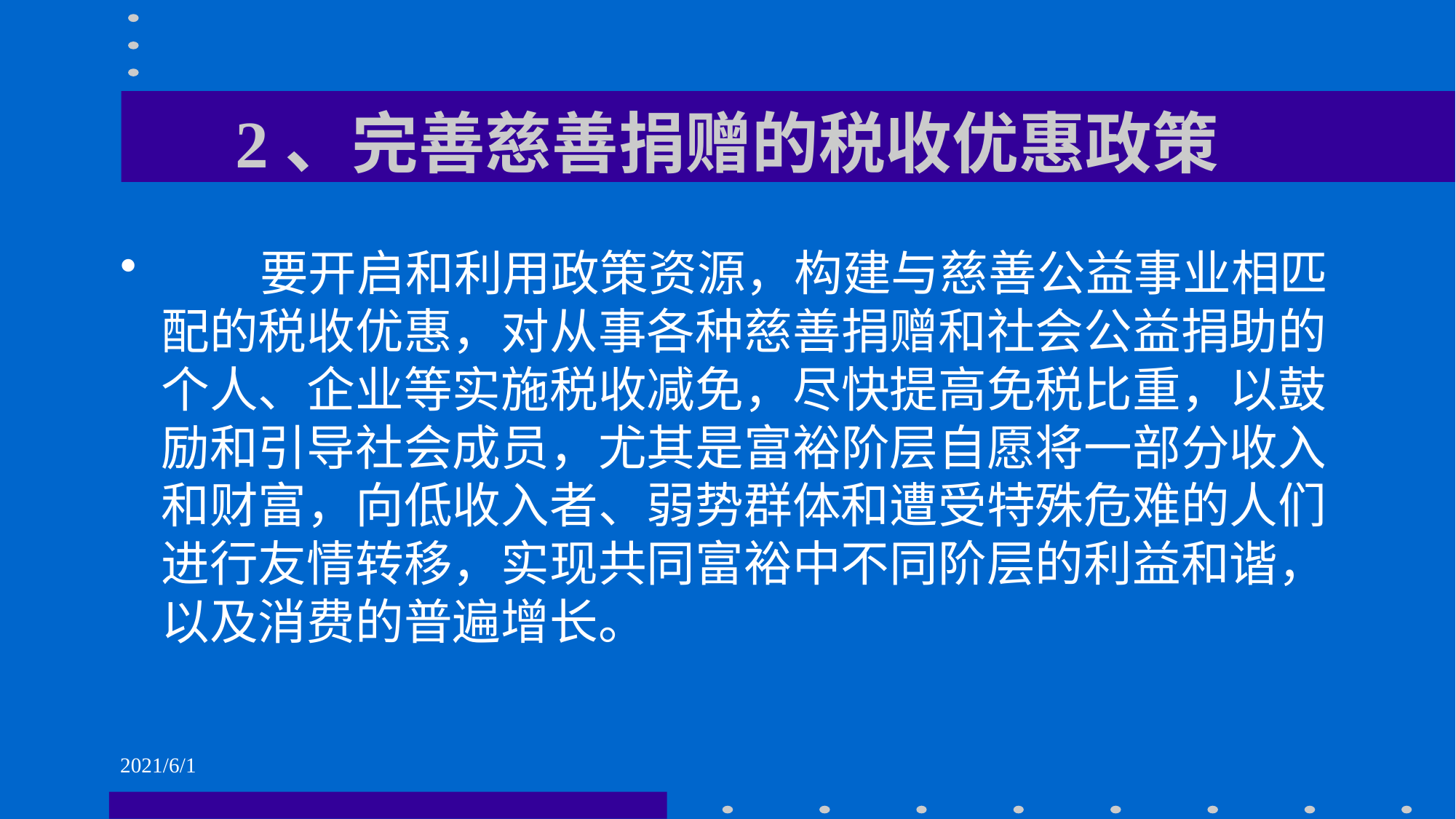

# 2、完善慈善捐赠的税收优惠政策
        要开启和利用政策资源，构建与慈善公益事业相匹配的税收优惠，对从事各种慈善捐赠和社会公益捐助的个人、企业等实施税收减免，尽快提高免税比重，以鼓励和引导社会成员，尤其是富裕阶层自愿将一部分收入和财富，向低收入者、弱势群体和遭受特殊危难的人们进行友情转移，实现共同富裕中不同阶层的利益和谐，以及消费的普遍增长。

2021/6/1